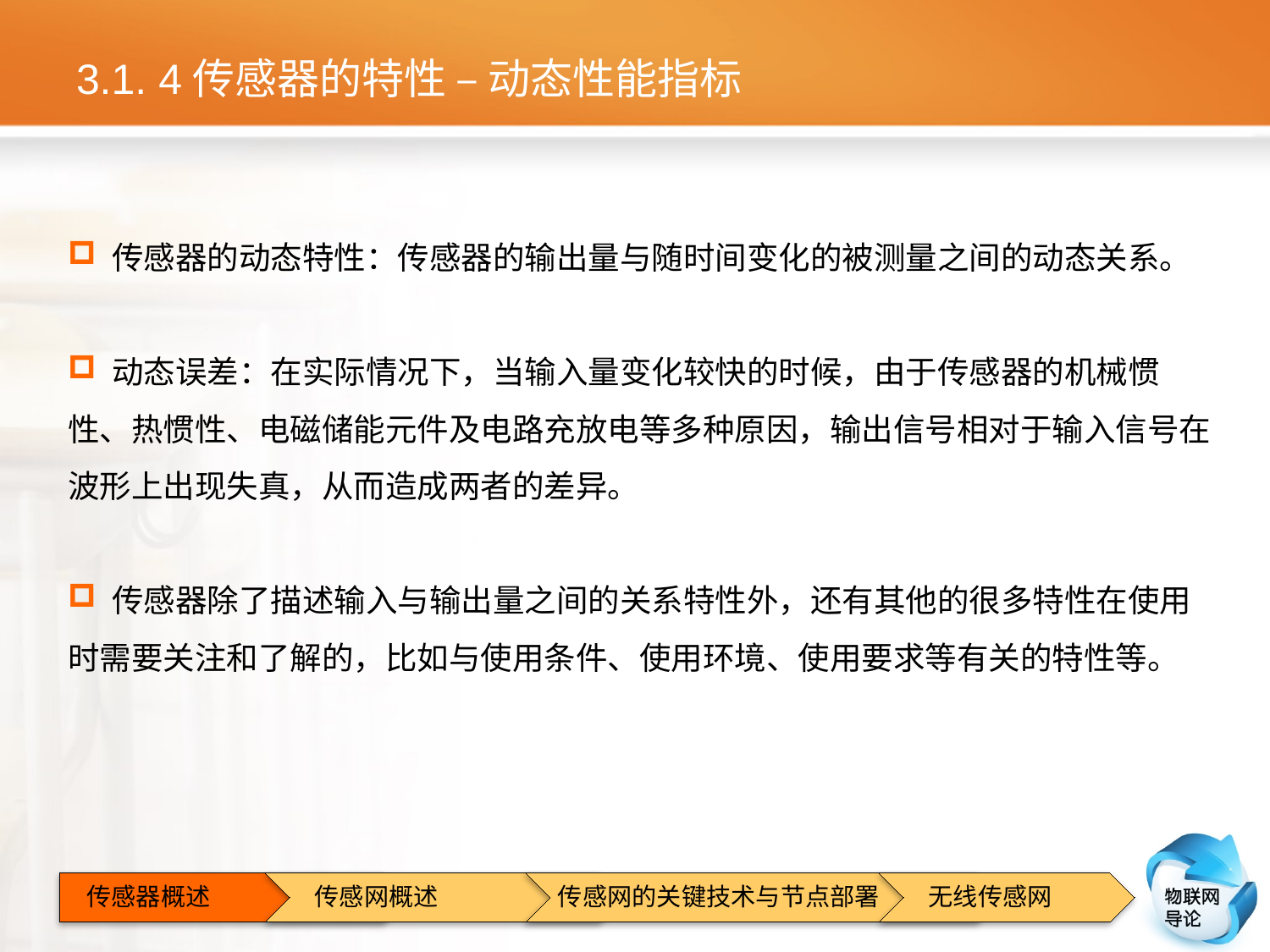

# 3.1. 4传感器的特性 – 动态性能指标
 传感器的动态特性：传感器的输出量与随时间变化的被测量之间的动态关系。

 动态误差：在实际情况下，当输入量变化较快的时候，由于传感器的机械惯性、热惯性、电磁储能元件及电路充放电等多种原因，输出信号相对于输入信号在波形上出现失真，从而造成两者的差异。

 传感器除了描述输入与输出量之间的关系特性外，还有其他的很多特性在使用时需要关注和了解的，比如与使用条件、使用环境、使用要求等有关的特性等。